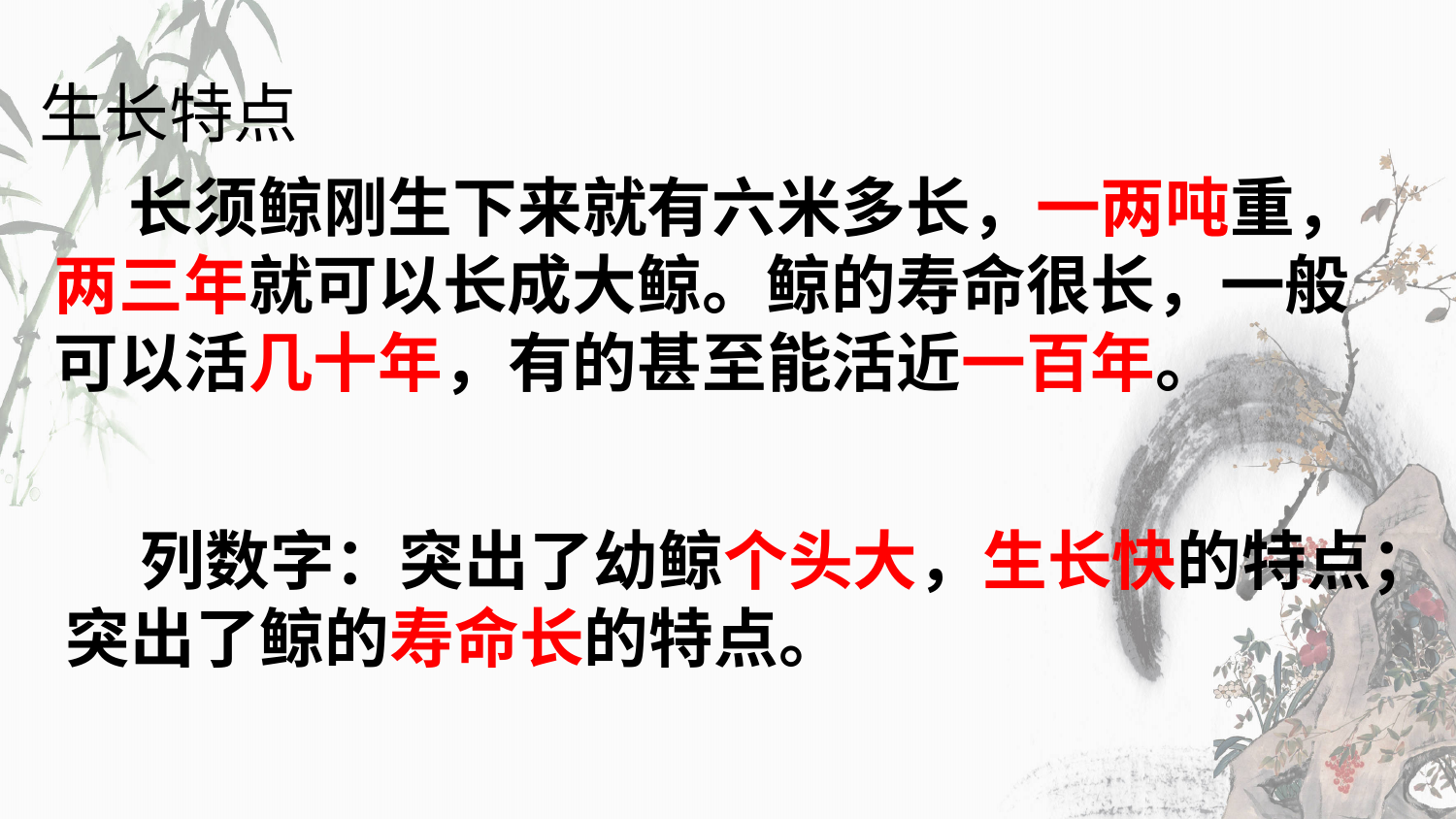

生长特点
    长须鲸刚生下来就有六米多长，一两吨重，两三年就可以长成大鲸。鲸的寿命很长，一般可以活几十年，有的甚至能活近一百年。
    列数字：突出了幼鲸个头大，生长快的特点；突出了鲸的寿命长的特点。